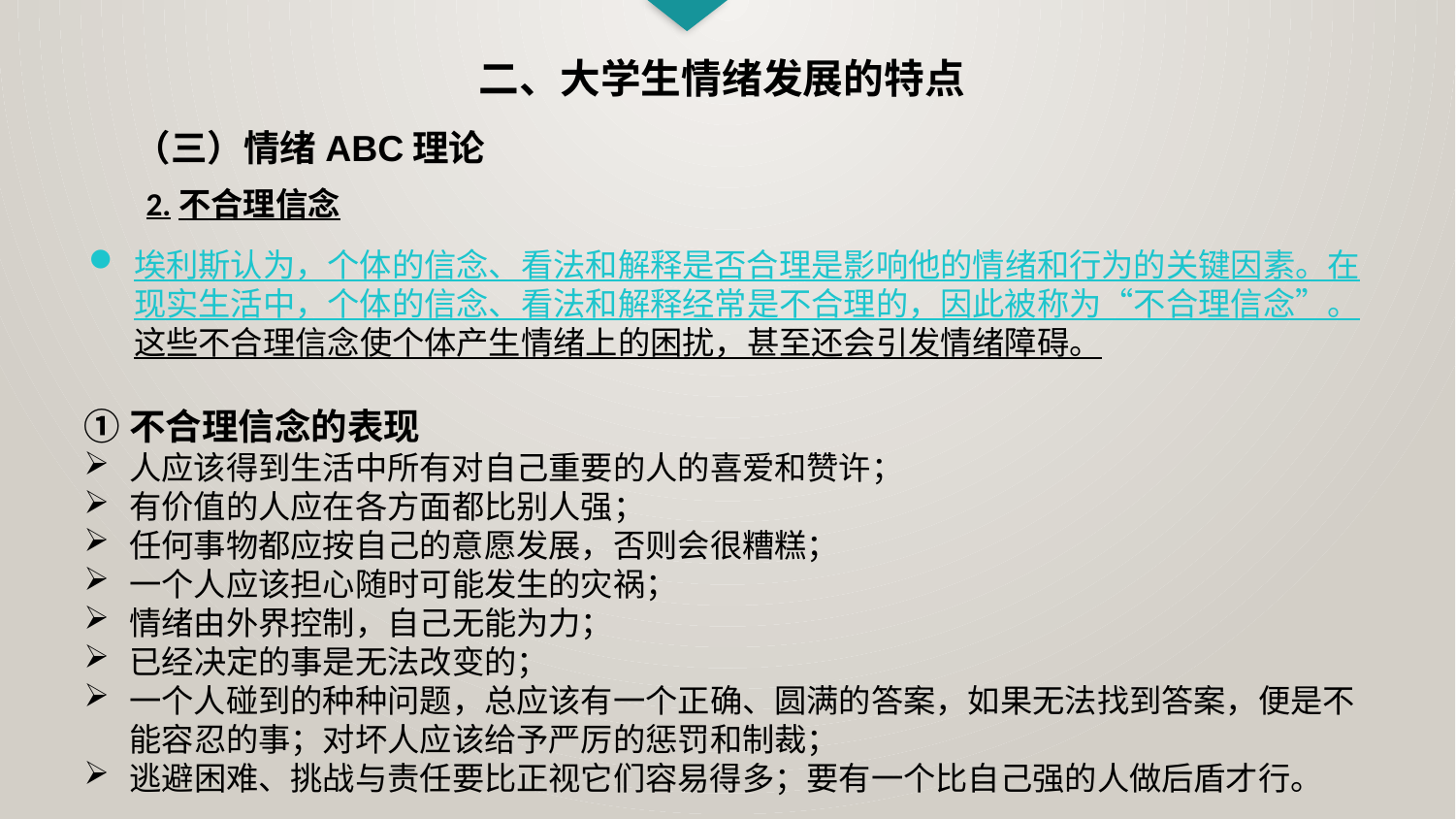

二、大学生情绪发展的特点
（三）情绪ABC理论
2.不合理信念
埃利斯认为，个体的信念、看法和解释是否合理是影响他的情绪和行为的关键因素。在现实生活中，个体的信念、看法和解释经常是不合理的，因此被称为“不合理信念”。这些不合理信念使个体产生情绪上的困扰，甚至还会引发情绪障碍。
①不合理信念的表现
人应该得到生活中所有对自己重要的人的喜爱和赞许；
有价值的人应在各方面都比别人强；
任何事物都应按自己的意愿发展，否则会很糟糕；
一个人应该担心随时可能发生的灾祸；
情绪由外界控制，自己无能为力；
已经决定的事是无法改变的；
一个人碰到的种种问题，总应该有一个正确、圆满的答案，如果无法找到答案，便是不能容忍的事；对坏人应该给予严厉的惩罚和制裁；
逃避困难、挑战与责任要比正视它们容易得多；要有一个比自己强的人做后盾才行。
60